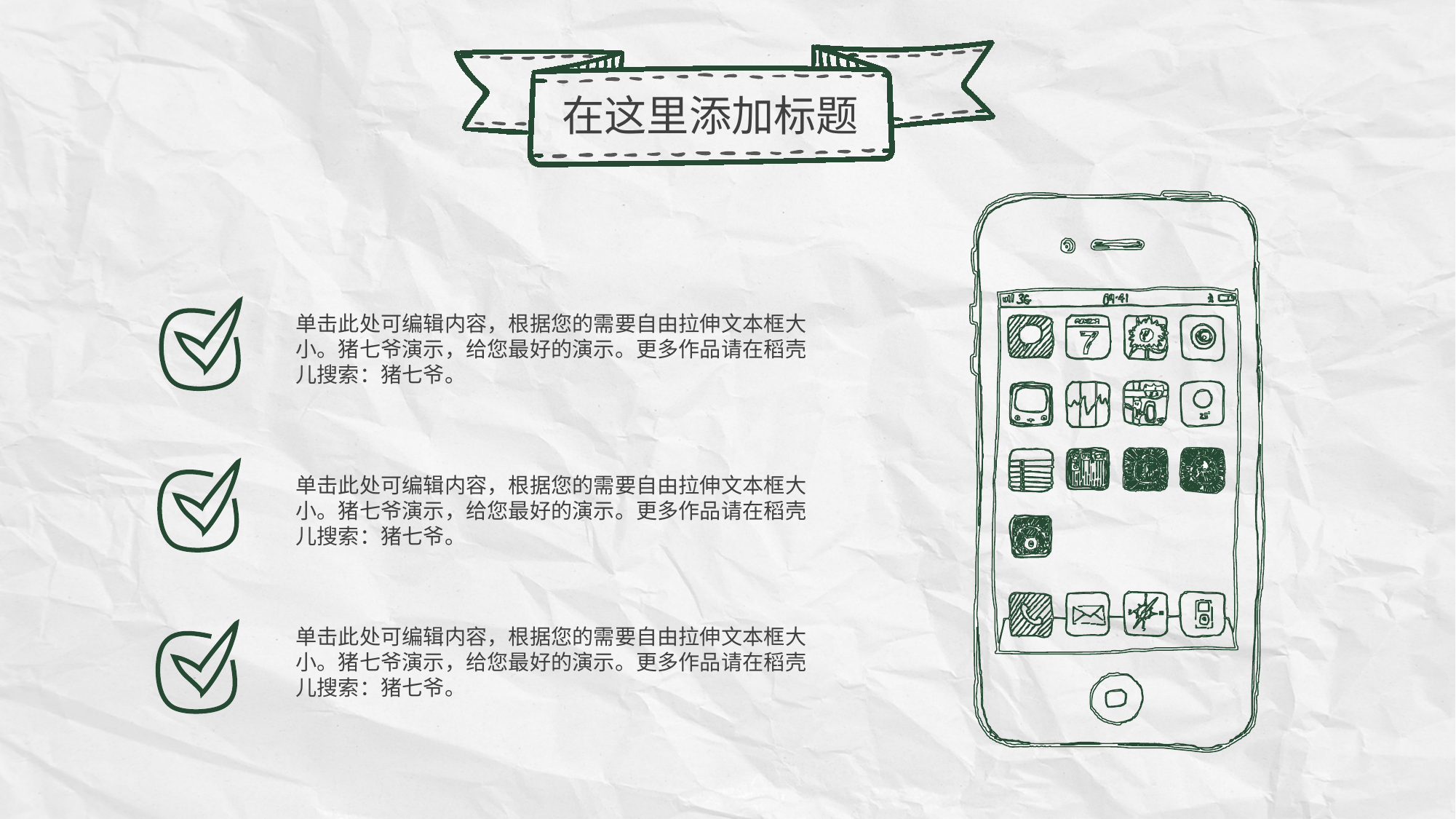

在这里添加标题

单击此处可编辑内容，根据您的需要自由拉伸文本框大小。猪七爷演示，给您最好的演示。更多作品请在稻壳儿搜索：猪七爷。

单击此处可编辑内容，根据您的需要自由拉伸文本框大小。猪七爷演示，给您最好的演示。更多作品请在稻壳儿搜索：猪七爷。
单击此处可编辑内容，根据您的需要自由拉伸文本框大小。猪七爷演示，给您最好的演示。更多作品请在稻壳儿搜索：猪七爷。